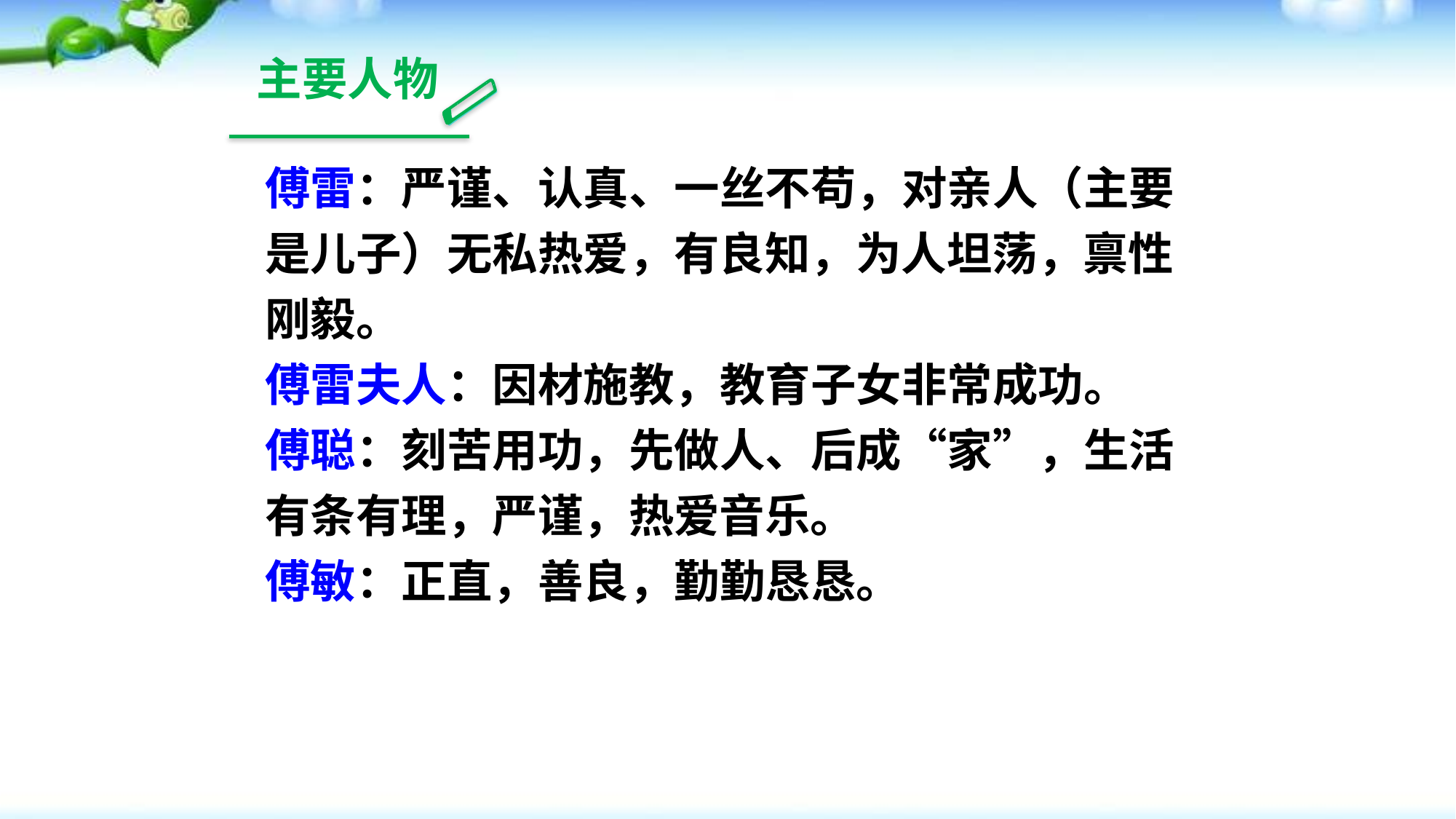

主要人物

傅雷：严谨、认真、一丝不苟，对亲人（主要是儿子）无私热爱，有良知，为人坦荡，禀性刚毅。
傅雷夫人：因材施教，教育子女非常成功。
傅聪：刻苦用功，先做人、后成“家”，生活有条有理，严谨，热爱音乐。
傅敏：正直，善良，勤勤恳恳。
状元成才路
状元成才路
状元成才路
状元成才路
状元成才路
状元成才路
状元成才路
状元成才路
状元成才路
状元成才路
状元成才路
状元成才路
状元成才路
状元成才路
状元成才路
状元成才路
状元成才路
状元成才路
状元成才路
状元成才路
状元成才路
状元成才路
状元成才路
状元成才路
状元成才路
状元成才路
状元成才路
状元成才路
状元成才路
状元成才路
状元成才路
状元成才路
状元成才路
状元成才路
状元成才路
状元成才路
状元成才路
状元成才路
状元成才路
状元成才路
状元成才路
状元成才路
状元成才路
状元成才路
状元成才路
状元成才路
状元成才路
状元成才路
状元成才路
状元成才路
状元成才路
状元成才路
状元成才路
状元成才路
状元成才路
状元成才路
状元成才路
状元成才路
状元成才路
状元成才路
状元成才路
状元成才路
状元成才路
状元成才路
状元成才路
状元成才路
状元成才路
状元成才路
状元成才路
状元成才路
状元成才路
状元成才路
状元成才路
状元成才路
状元成才路
状元成才路
状元成才路
状元成才路
状元成才路
状元成才路
状元成才路
状元成才路
状元成才路
状元成才路
状元成才路
状元成才路
状元成才路
状元成才路
状元成才路
状元成才路
状元成才路
状元成才路
状元成才路
状元成才路
状元成才路
状元成才路
状元成才路
状元成才路
状元成才路
状元成才路